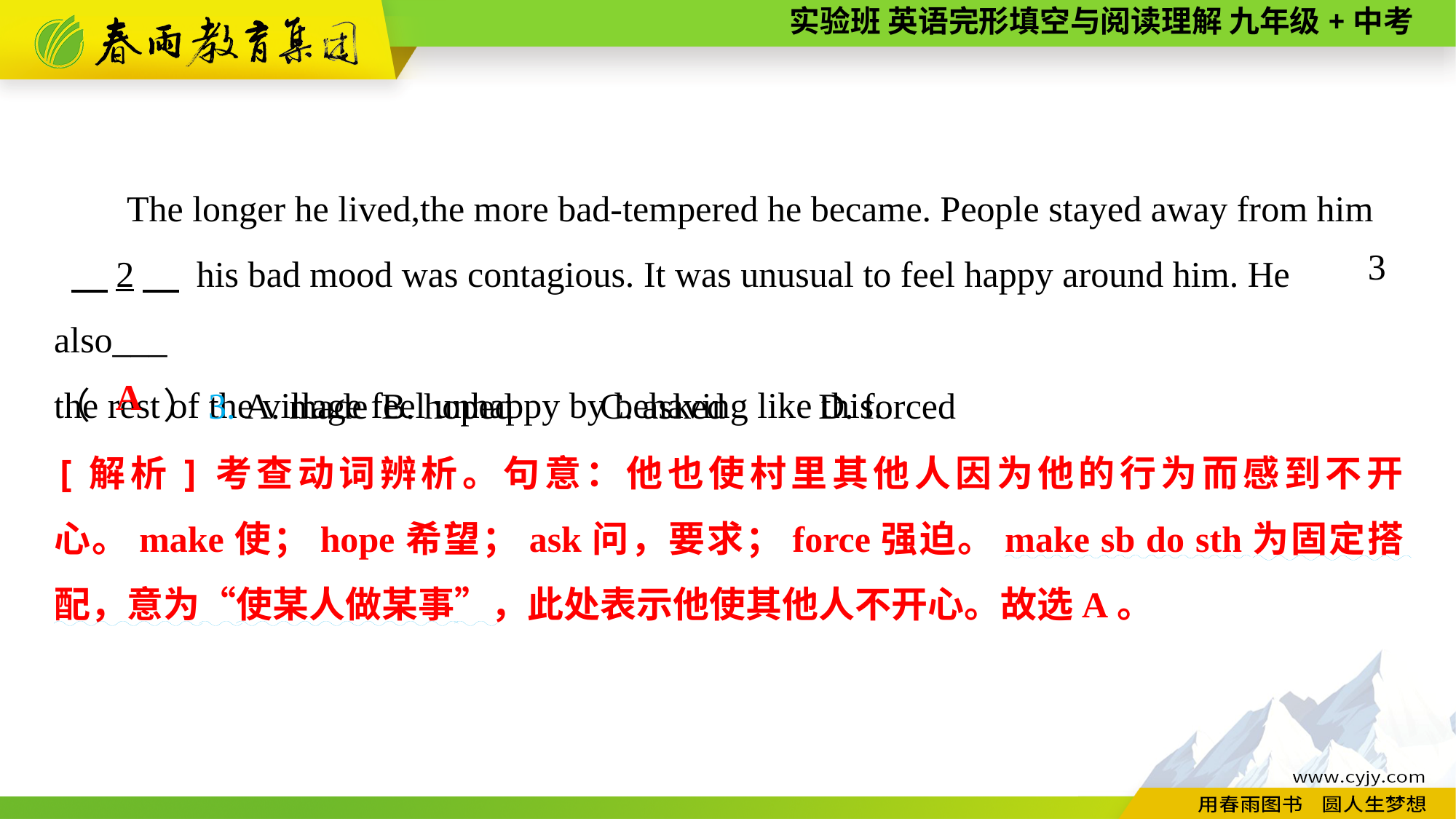

The longer he lived,the more bad-tempered he became. People stayed away from him
 　2　 his bad mood was contagious. It was unusual to feel happy around him. He also___
the rest of the village feel unhappy by behaving like this.
　3
（　　）3. A. made	B. hoped	C. asked	D. forced
A
[解析]考查动词辨析。句意：他也使村里其他人因为他的行为而感到不开心。make使；hope希望；ask问，要求；force强迫。make sb do sth为固定搭配，意为“使某人做某事”，此处表示他使其他人不开心。故选A。